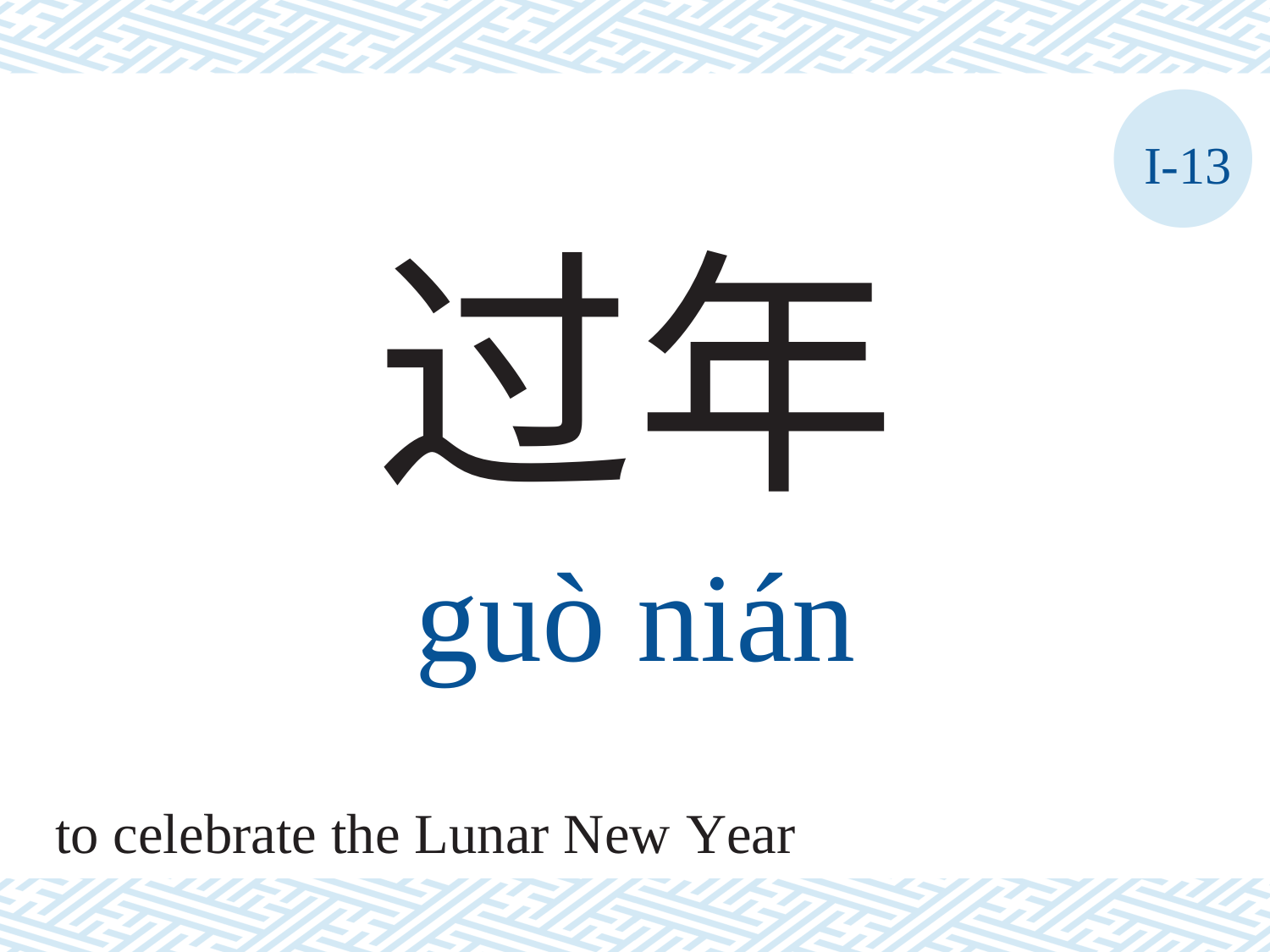

I-13
过年
guò	nián
to celebrate the Lunar New Year